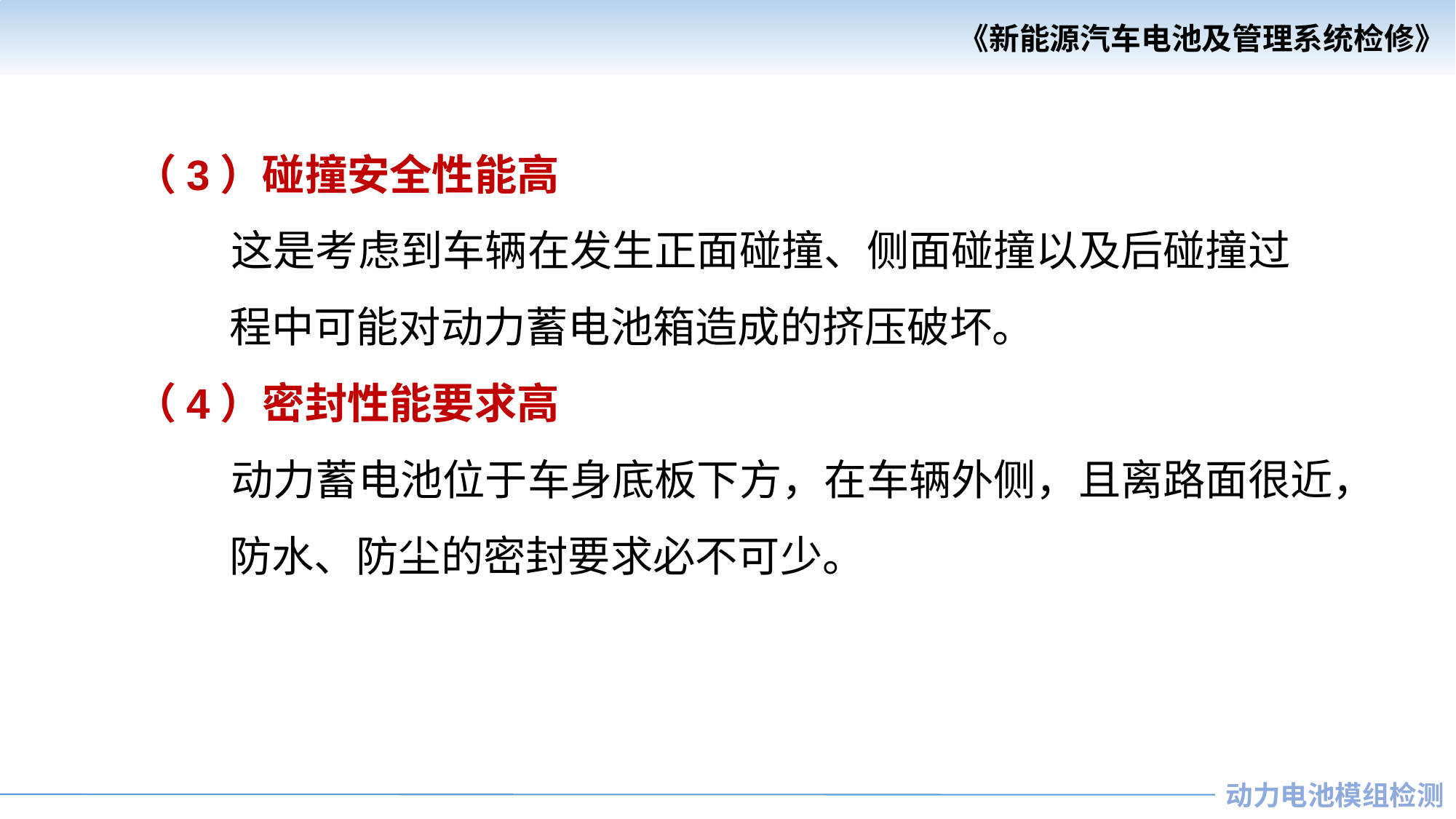

（3）碰撞安全性能高
         这是考虑到车辆在发生正面碰撞、侧面碰撞以及后碰撞过
         程中可能对动力蓄电池箱造成的挤压破坏。
（4）密封性能要求高
         动力蓄电池位于车身底板下方，在车辆外侧，且离路面很近，
         防水、防尘的密封要求必不可少。